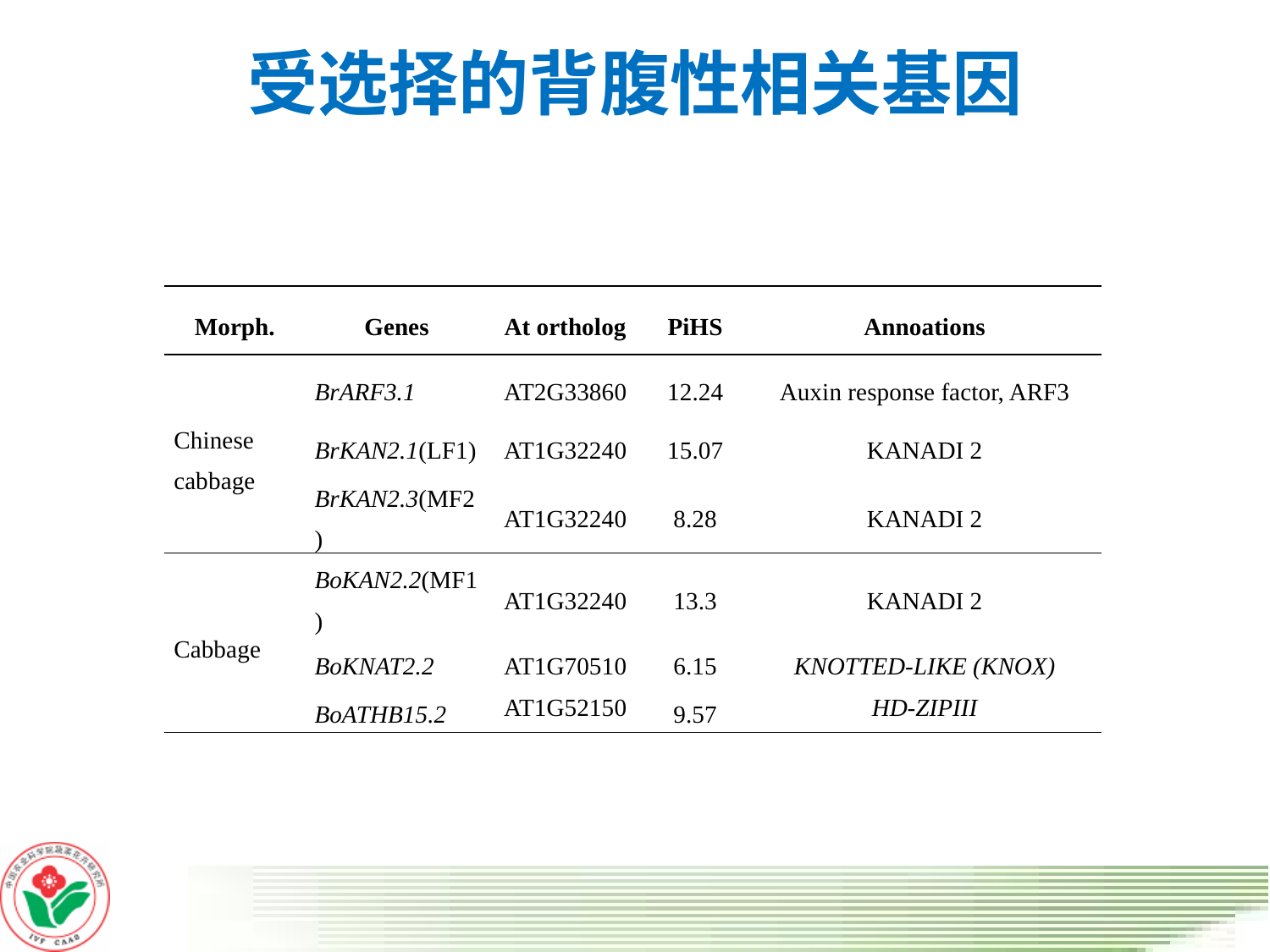

# 受选择的背腹性相关基因
| Morph. | Genes | At ortholog | PiHS | Annoations |
| --- | --- | --- | --- | --- |
| Chinese cabbage | BrARF3.1 | AT2G33860 | 12.24 | Auxin response factor, ARF3 |
|  | BrKAN2.1(LF1) | AT1G32240 | 15.07 | KANADI 2 |
|  | BrKAN2.3(MF2) | AT1G32240 | 8.28 | KANADI 2 |
| Cabbage | BoKAN2.2(MF1) | AT1G32240 | 13.3 | KANADI 2 |
|  | BoKNAT2.2 | AT1G70510 | 6.15 | KNOTTED-LIKE (KNOX) |
|  | BoATHB15.2 | AT1G52150 | 9.57 | HD-ZIPIII |